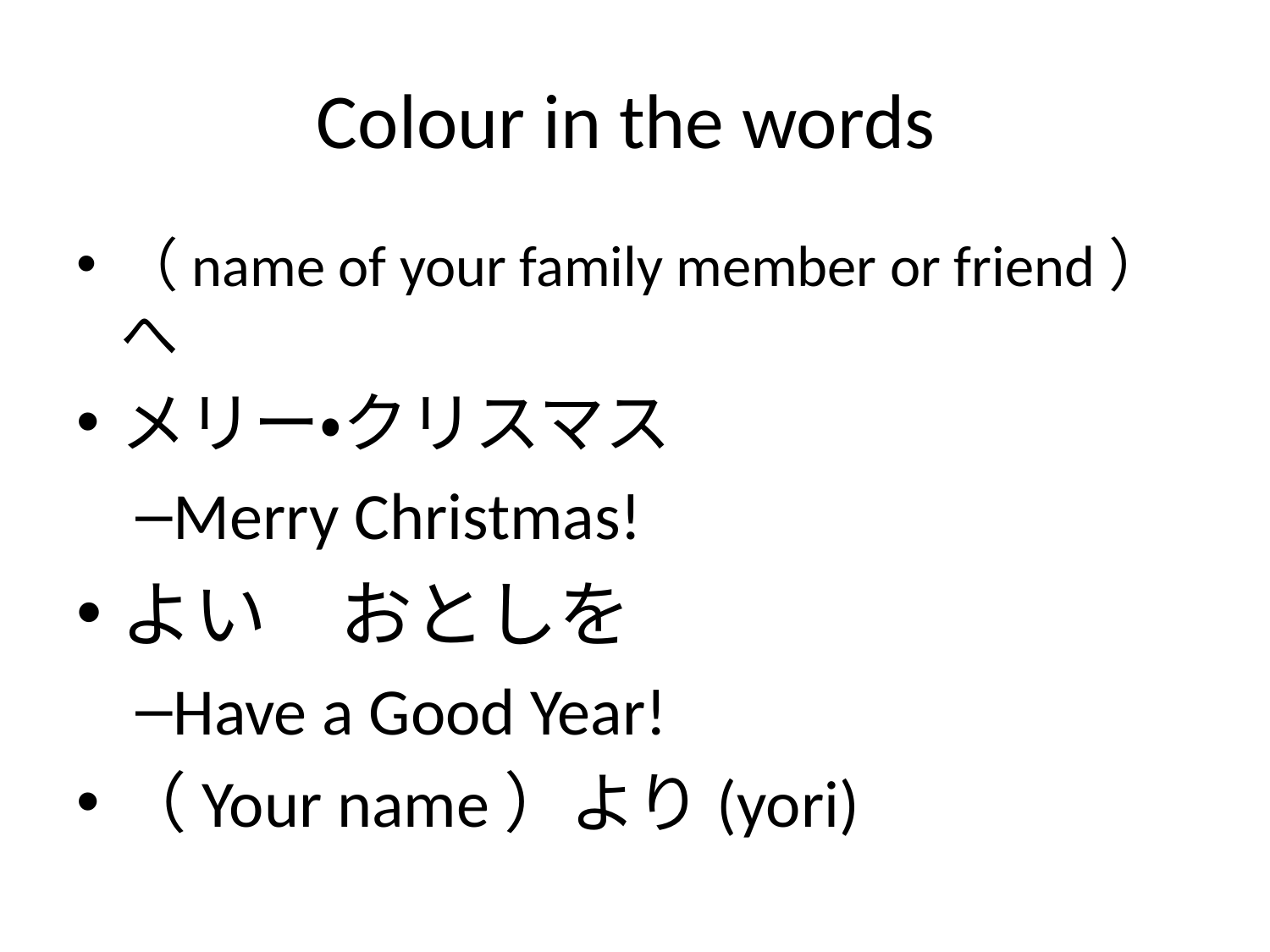

# Colour in the words
（name of your family member or friend）へ
メリー・クリスマス
Merry Christmas!
よい　おとしを
Have a Good Year!
（Your name）より(yori)